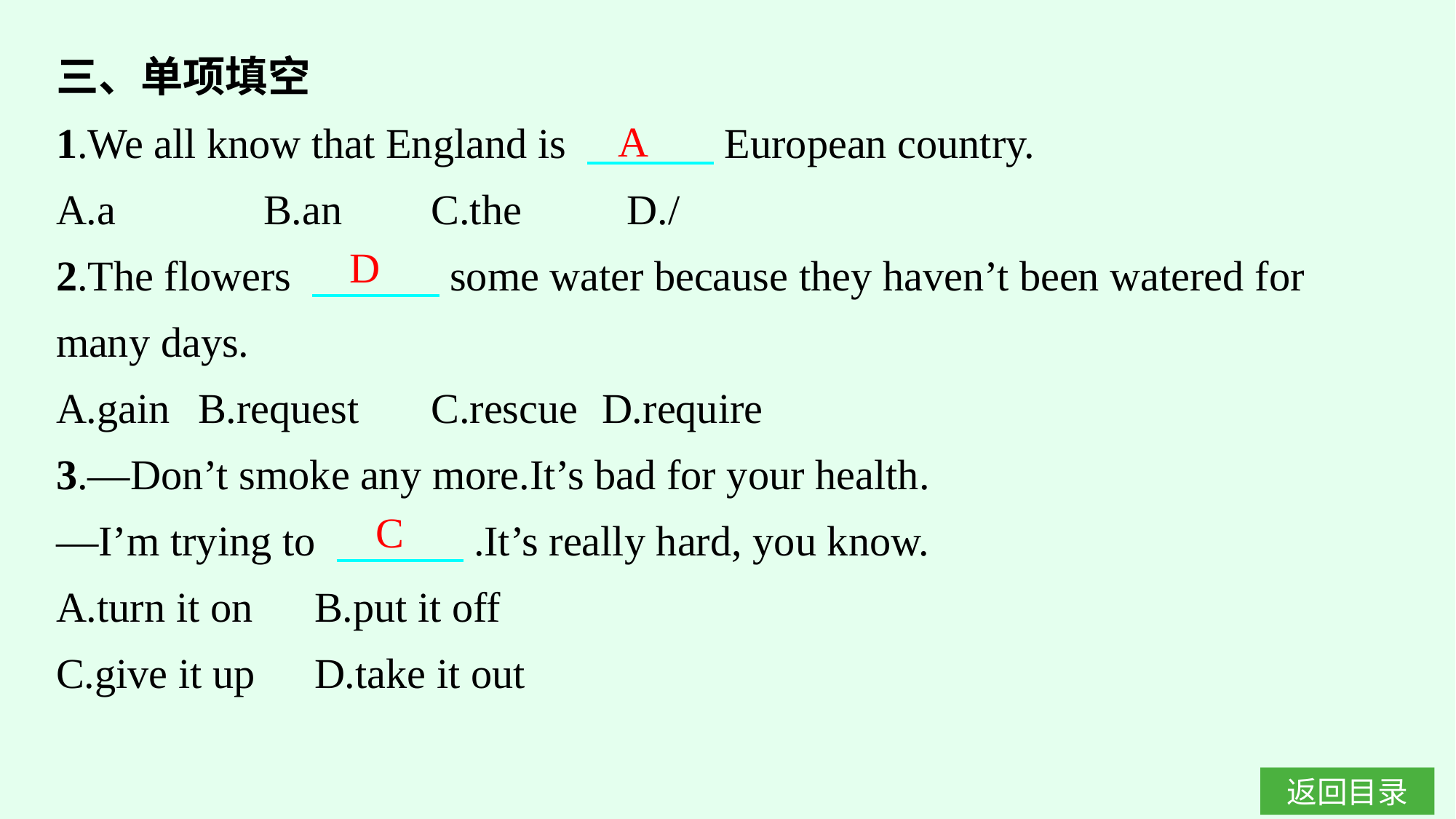

三、单项填空
1.We all know that England is 　　　European country.
A.a　　　B.an	C.the　　D./
2.The flowers 　　　some water because they haven’t been watered for many days.
A.gain	B.request	C.rescue	D.require
3.—Don’t smoke any more.It’s bad for your health.
—I’m trying to 　　　.It’s really hard, you know.
A.turn it on	B.put it off
C.give it up	D.take it out
A
D
C